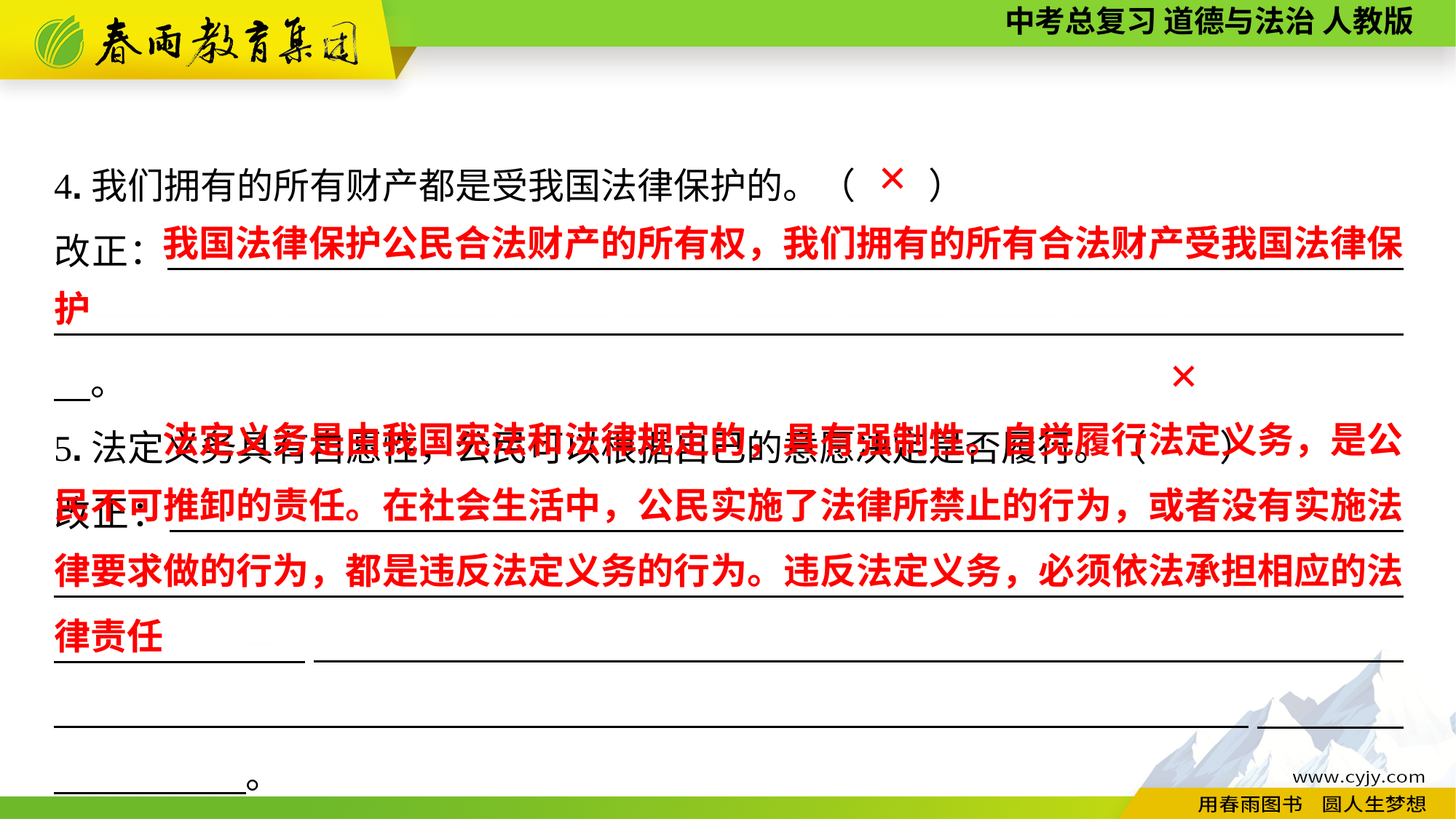

4.我们拥有的所有财产都是受我国法律保护的。（　　）
改正：　　　　　   ————————————————————————————————————————————————————————————        　　。
5.法定义务具有自愿性，公民可以根据自己的意愿决定是否履行。（　　）
改正：　　　　　———————————————————————————————————————————————————————————————————________________________________________________________   ———————————————————————————————       　                                 　。
✕
            我国法律保护公民合法财产的所有权，我们拥有的所有合法财产受我国法律保护
✕
            法定义务是由我国宪法和法律规定的，具有强制性。自觉履行法定义务，是公民不可推卸的责任。在社会生活中，公民实施了法律所禁止的行为，或者没有实施法律要求做的行为，都是违反法定义务的行为。违反法定义务，必须依法承担相应的法律责任